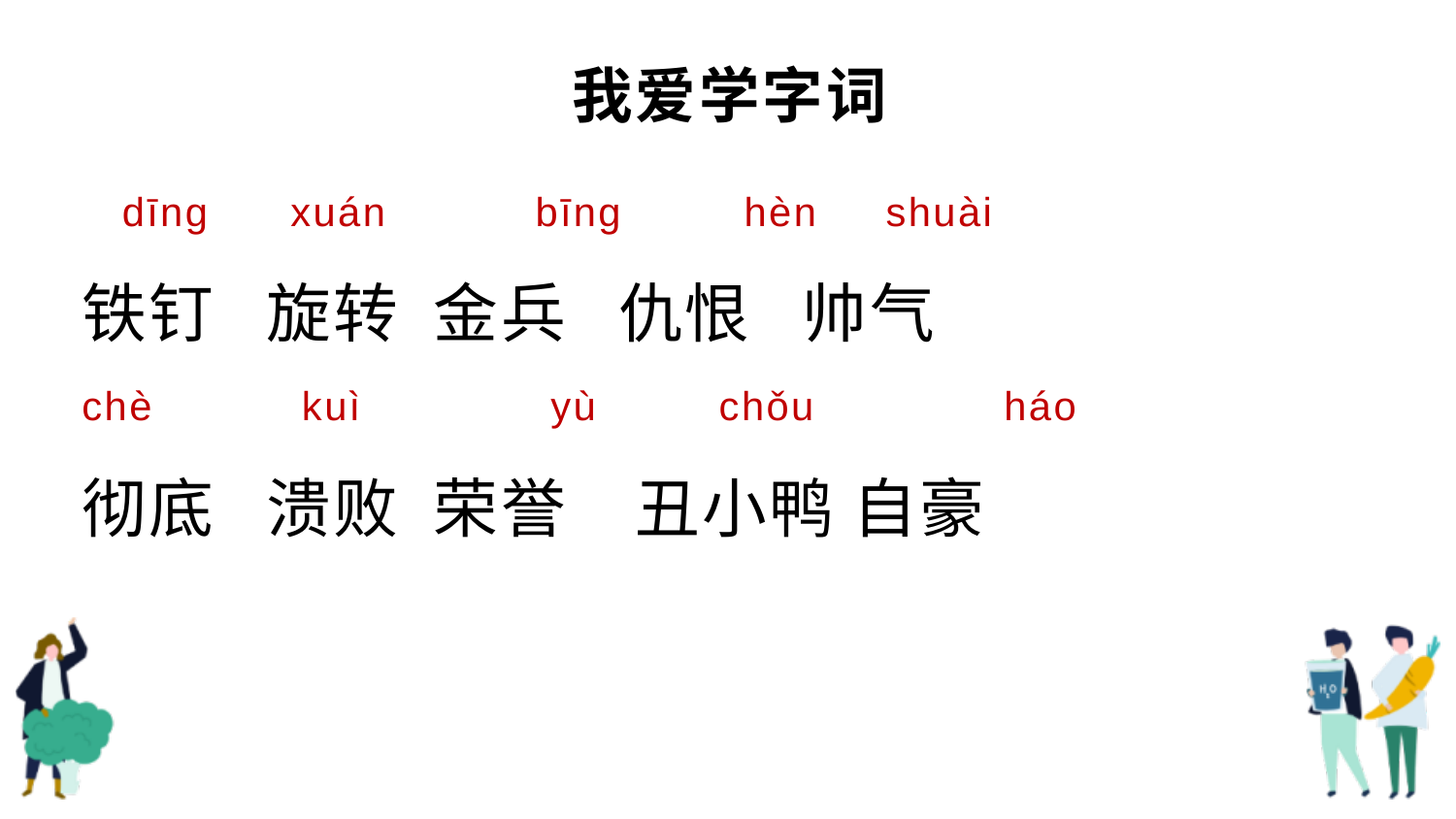

# 我爱学字词
   dīng      xuán           bīng         hèn     shuài
铁钉   旋转  金兵   仇恨   帅气
chè           kuì              yù         chǒu              háo
彻底   溃败  荣誉    丑小鸭 自豪